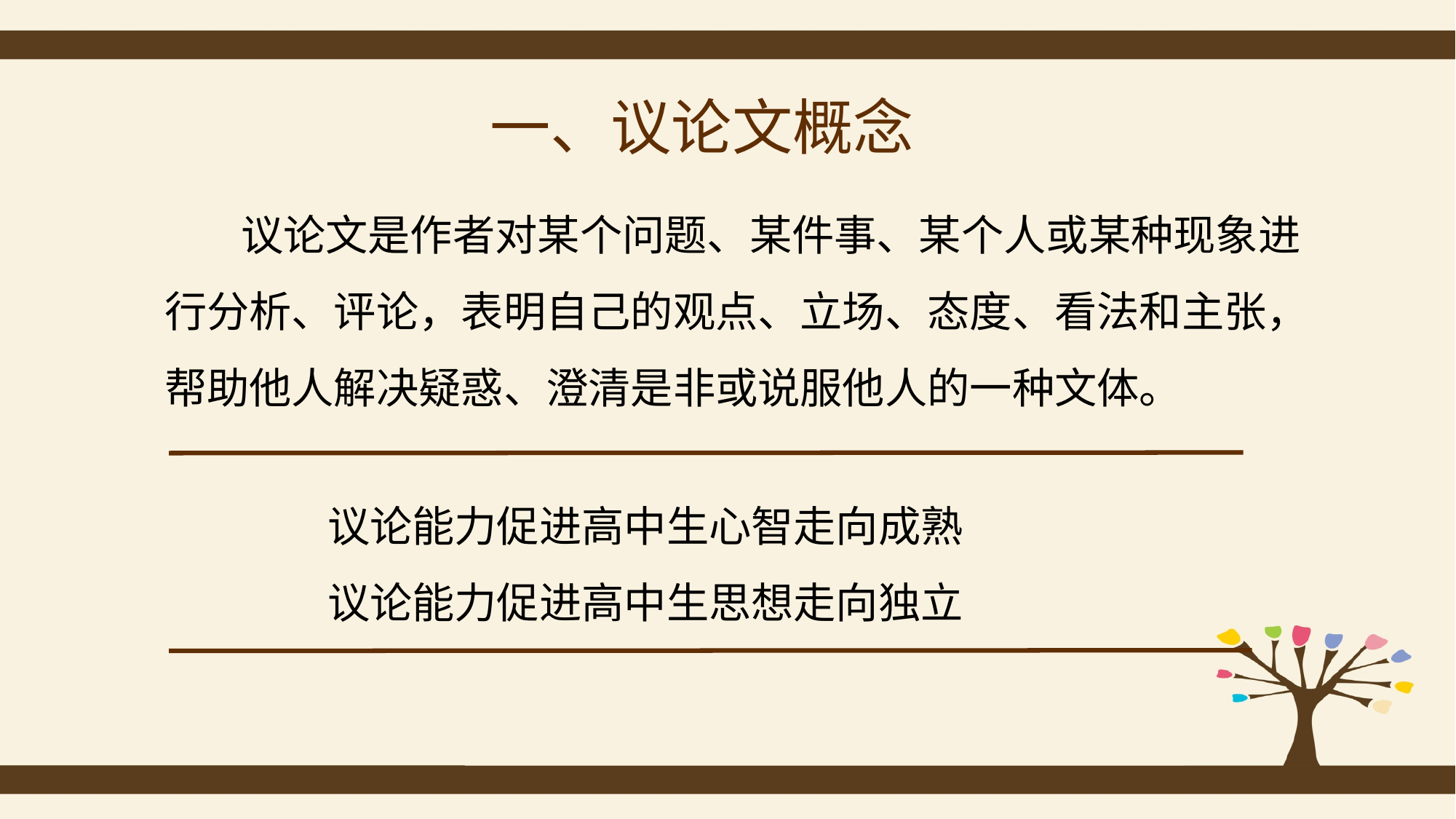

# 一、议论文概念
       议论文是作者对某个问题、某件事、某个人或某种现象进行分析、评论，表明自己的观点、立场、态度、看法和主张，帮助他人解决疑惑、澄清是非或说服他人的一种文体。
议论能力促进高中生心智走向成熟
议论能力促进高中生思想走向独立